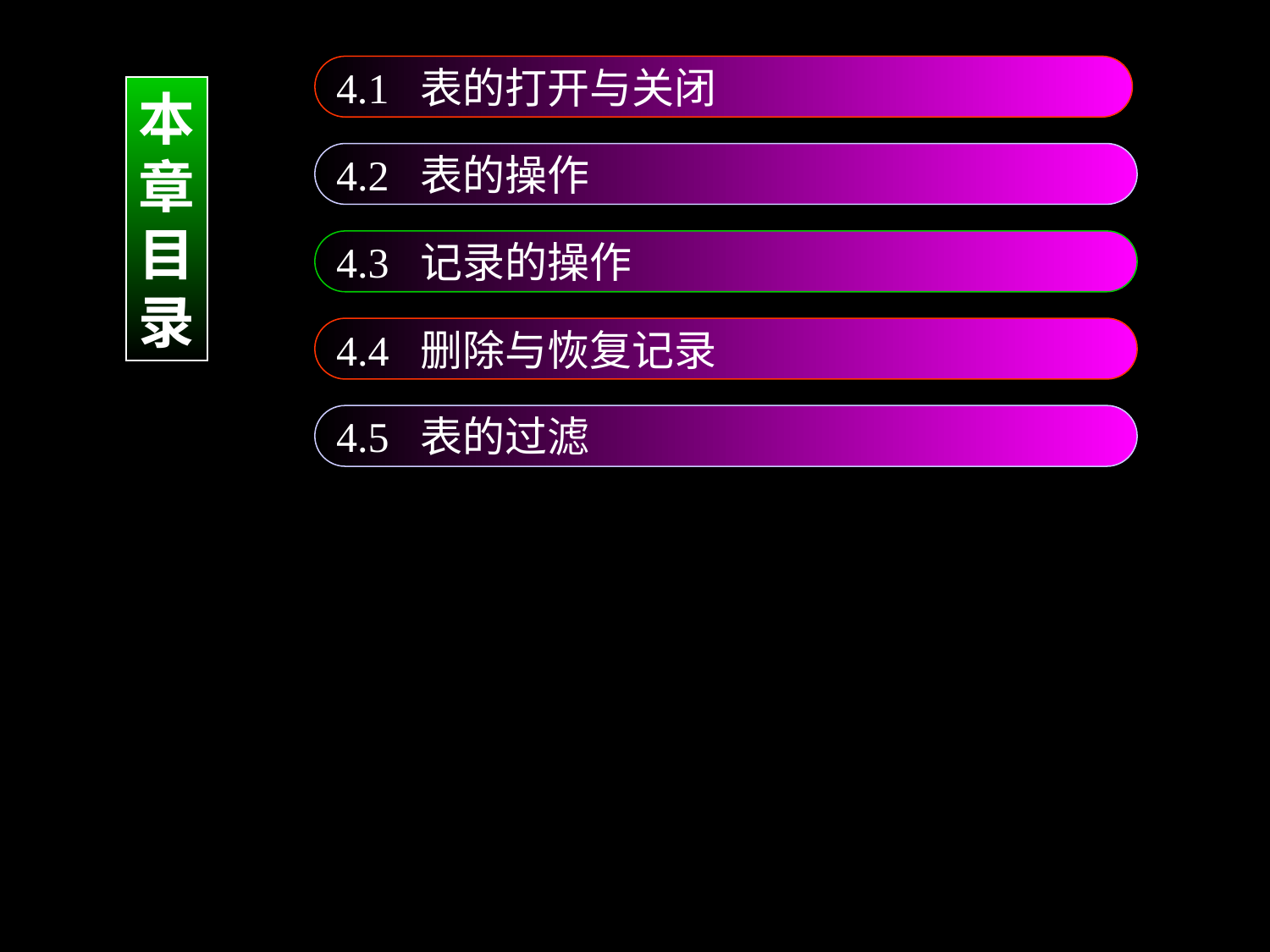

4.1  表的打开与关闭
本
章
目
录
4.2  表的操作
4.3  记录的操作
4.4  删除与恢复记录
4.5  表的过滤